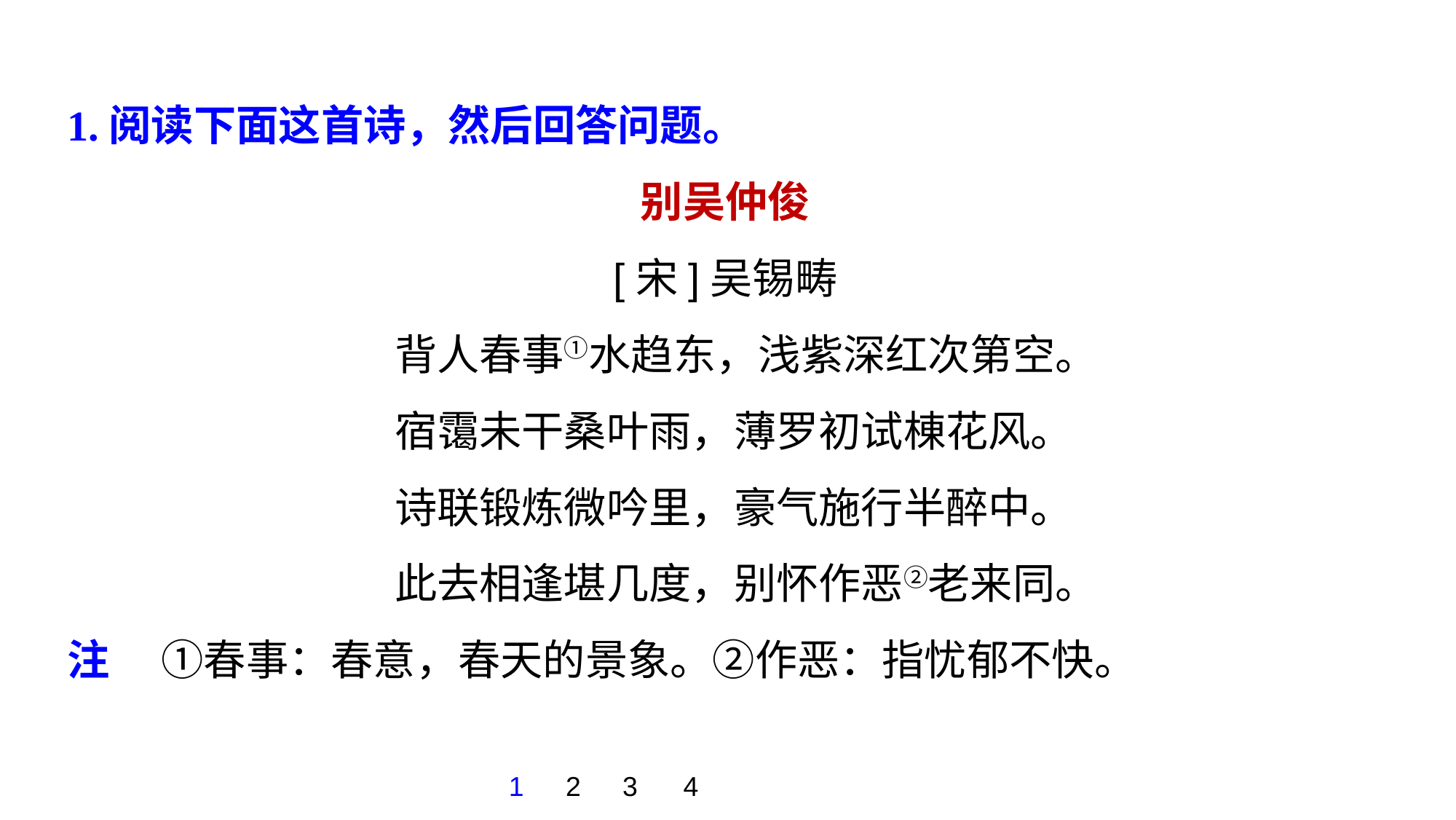

1.阅读下面这首诗，然后回答问题。
别吴仲俊
[宋]吴锡畴
背人春事①水趋东，浅紫深红次第空。
宿霭未干桑叶雨，薄罗初试棟花风。
诗联锻炼微吟里，豪气施行半醉中。
此去相逢堪几度，别怀作恶②老来同。
注 　①春事：春意，春天的景象。②作恶：指忧郁不快。
1
2
3
4